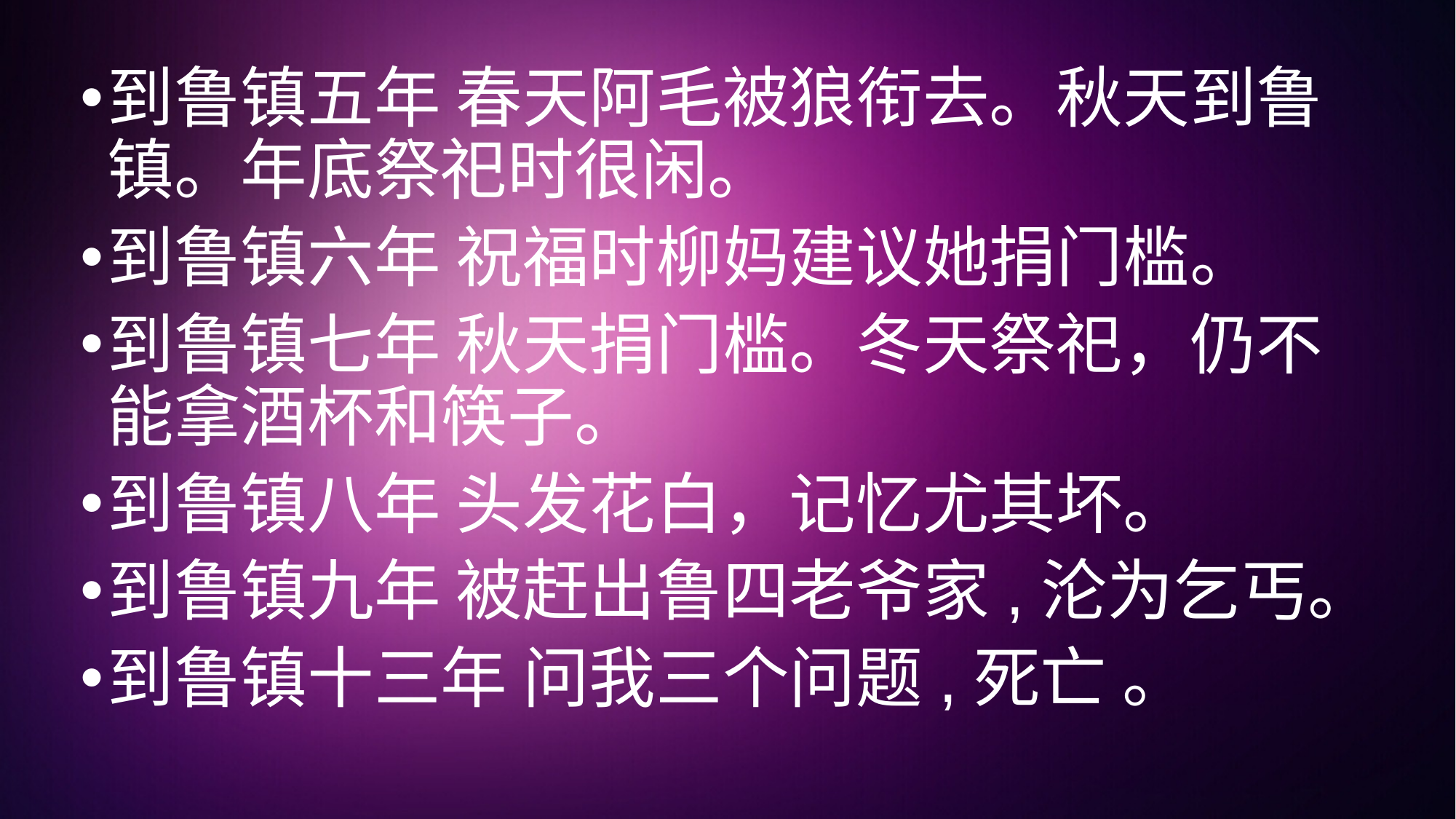

到鲁镇五年 春天阿毛被狼衔去。秋天到鲁镇。年底祭祀时很闲。
到鲁镇六年 祝福时柳妈建议她捐门槛。
到鲁镇七年 秋天捐门槛。冬天祭祀，仍不能拿酒杯和筷子。
到鲁镇八年 头发花白，记忆尤其坏。
到鲁镇九年 被赶出鲁四老爷家,沦为乞丐。
到鲁镇十三年 问我三个问题,死亡 。